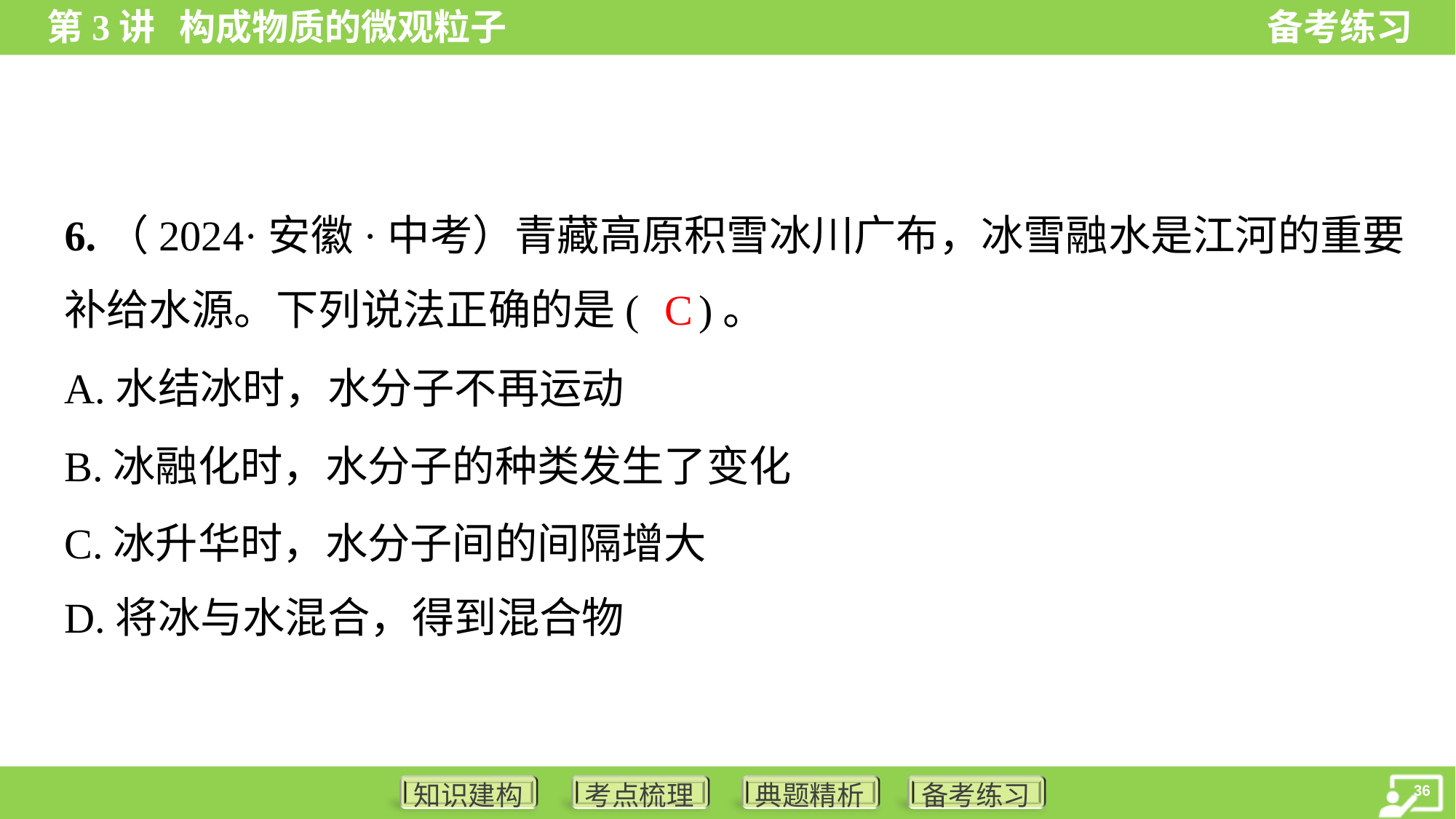

6.（2024·安徽·中考）青藏高原积雪冰川广布，冰雪融水是江河的重要
补给水源。下列说法正确的是(     )。
C
A.水结冰时，水分子不再运动
B.冰融化时，水分子的种类发生了变化
C.冰升华时，水分子间的间隔增大
D.将冰与水混合，得到混合物